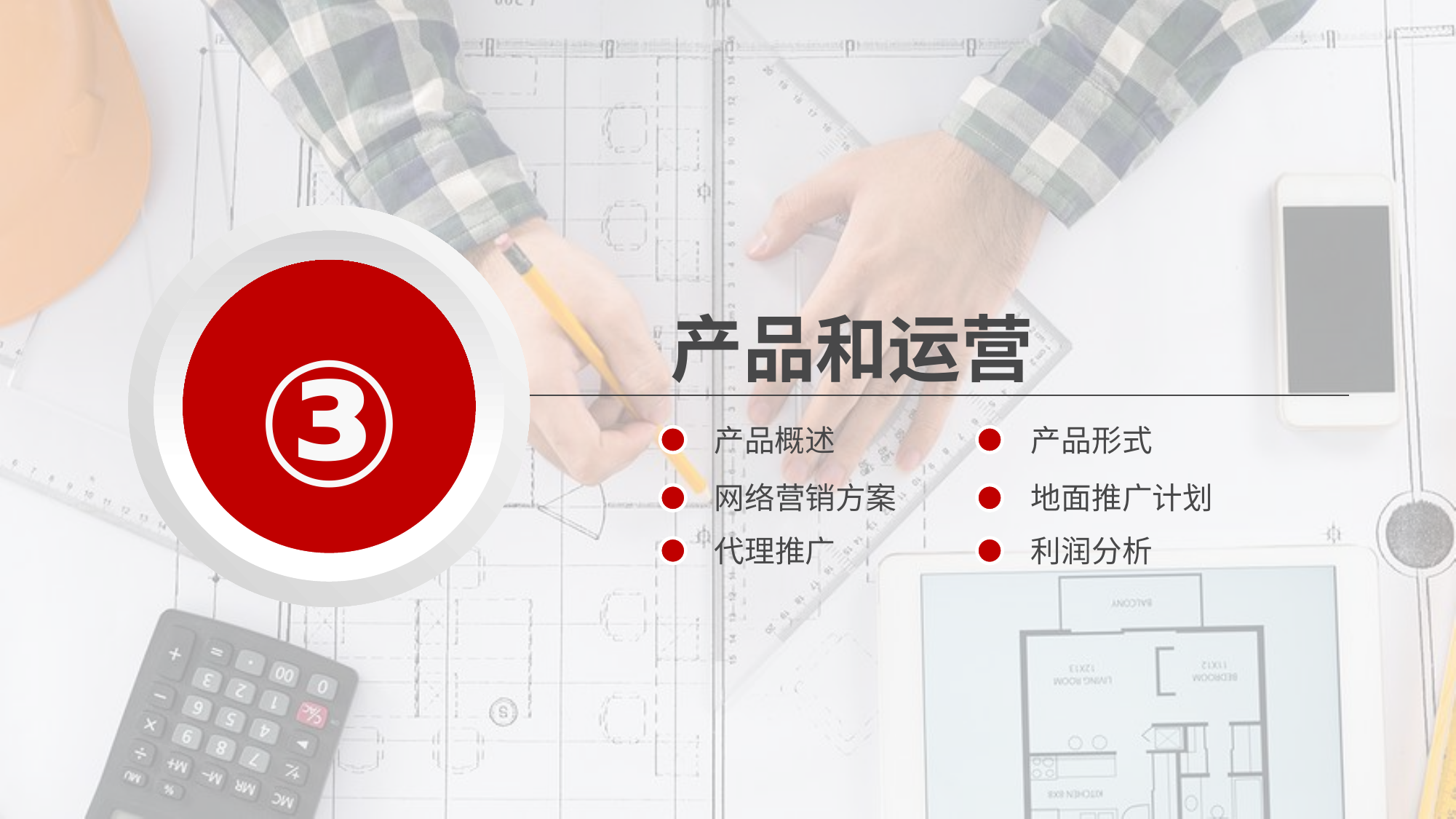

③

产品和运营
产品概述
产品形式

网络营销方案
地面推广计划

代理推广
利润分析